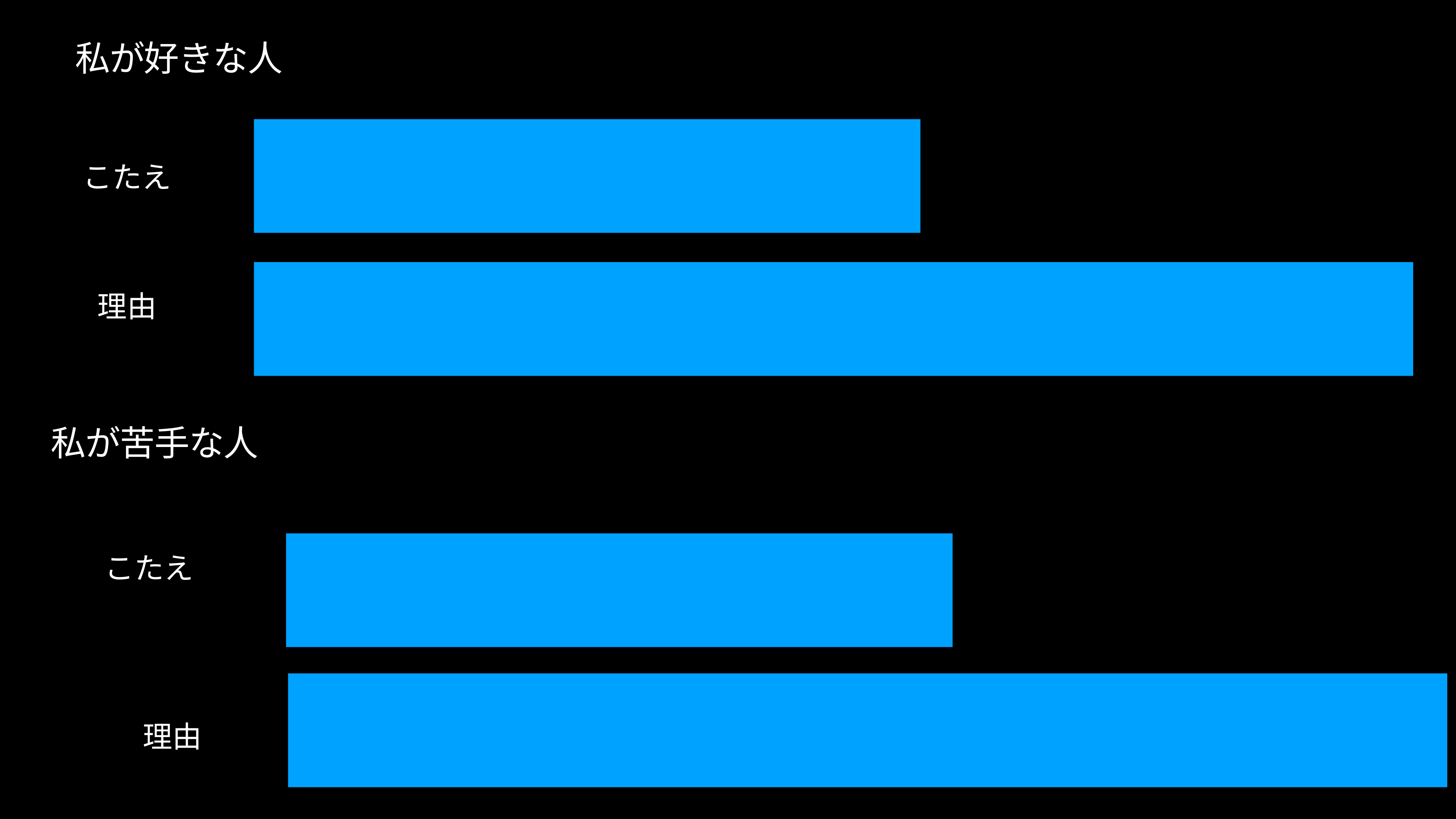

# 私が好きな人

こたえ

理由
私が苦手な人

こたえ

理由